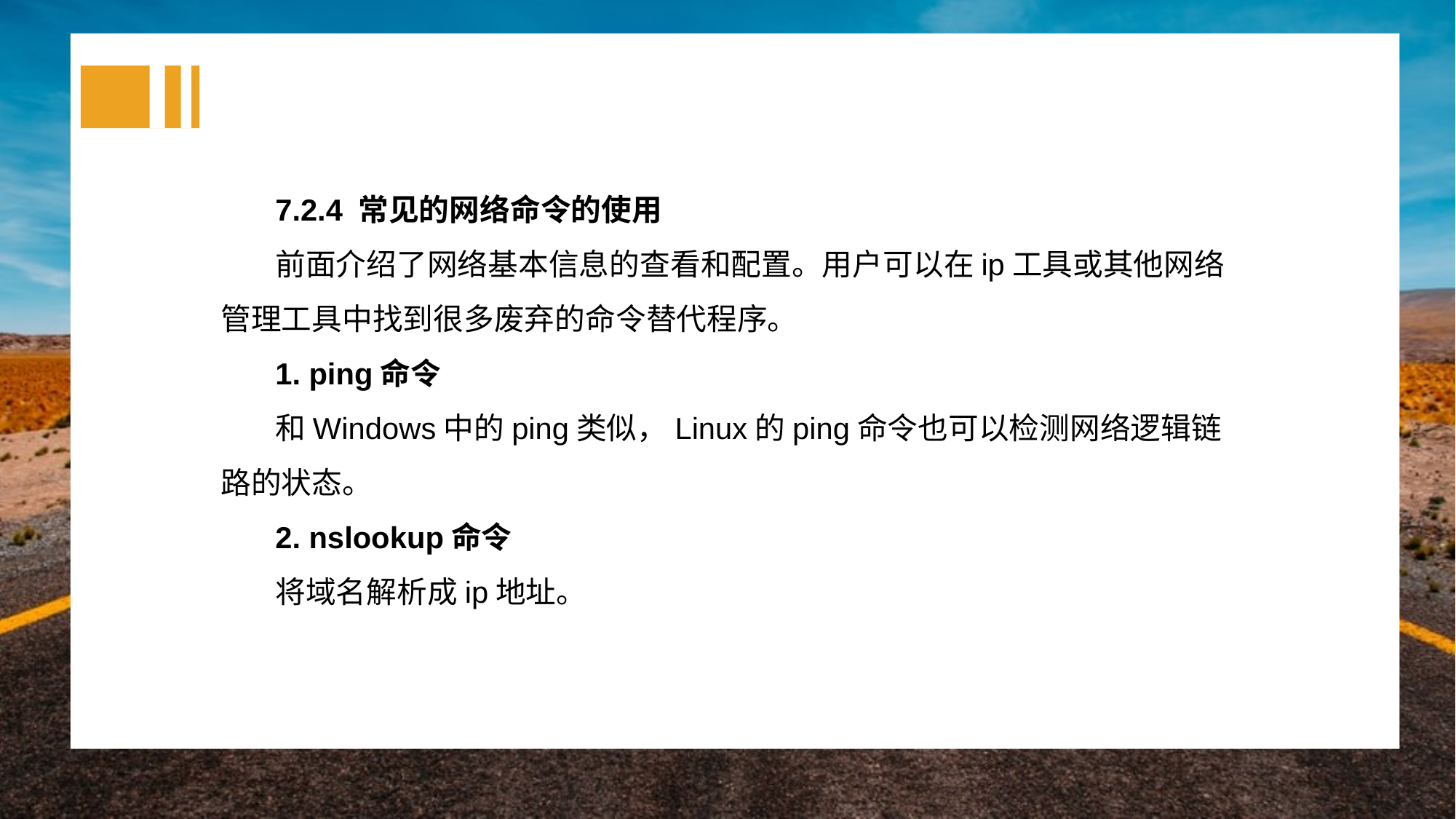

7.2.4 常见的网络命令的使用
前面介绍了网络基本信息的查看和配置。用户可以在ip工具或其他网络管理工具中找到很多废弃的命令替代程序。
1. ping命令
和Windows中的ping类似，Linux的ping命令也可以检测网络逻辑链路的状态。
2. nslookup命令
将域名解析成ip地址。